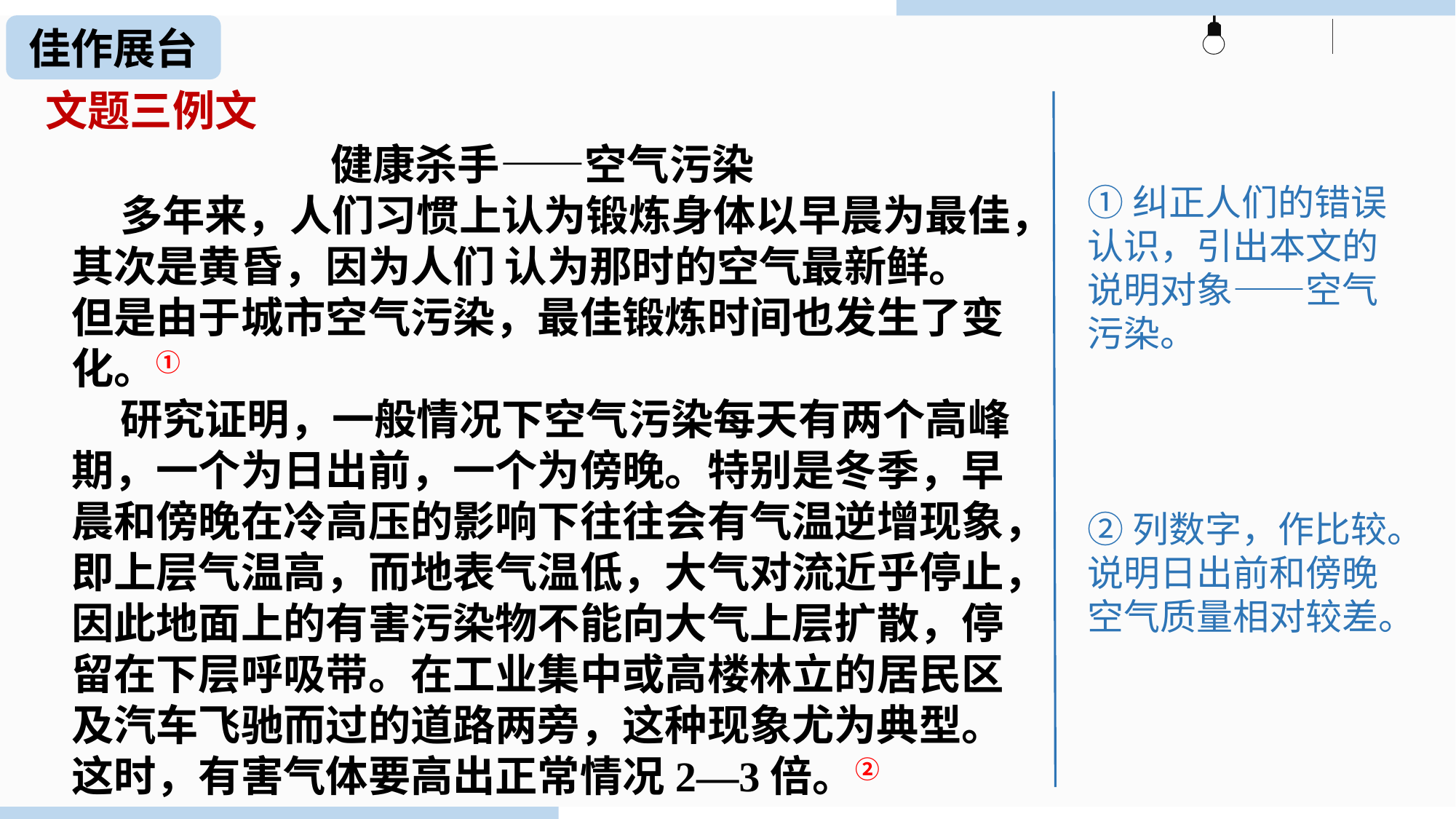

佳作展台
文题三例文
健康杀手——空气污染
    多年来，人们习惯上认为锻炼身体以早晨为最佳，其次是黄昏，因为人们 认为那时的空气最新鲜。但是由于城市空气污染，最佳锻炼时间也发生了变化。①
    研究证明，一般情况下空气污染每天有两个高峰期，一个为日出前，一个为傍晚。特别是冬季，早晨和傍晚在冷高压的影响下往往会有气温逆增现象，即上层气温高，而地表气温低，大气对流近乎停止，因此地面上的有害污染物不能向大气上层扩散，停留在下层呼吸带。在工业集中或高楼林立的居民区及汽车飞驰而过的道路两旁，这种现象尤为典型。这时，有害气体要高出正常情况2—3倍。②
①纠正人们的错误认识，引出本文的说明对象——空气污染。
②列数字，作比较。说明日出前和傍晚空气质量相对较差。